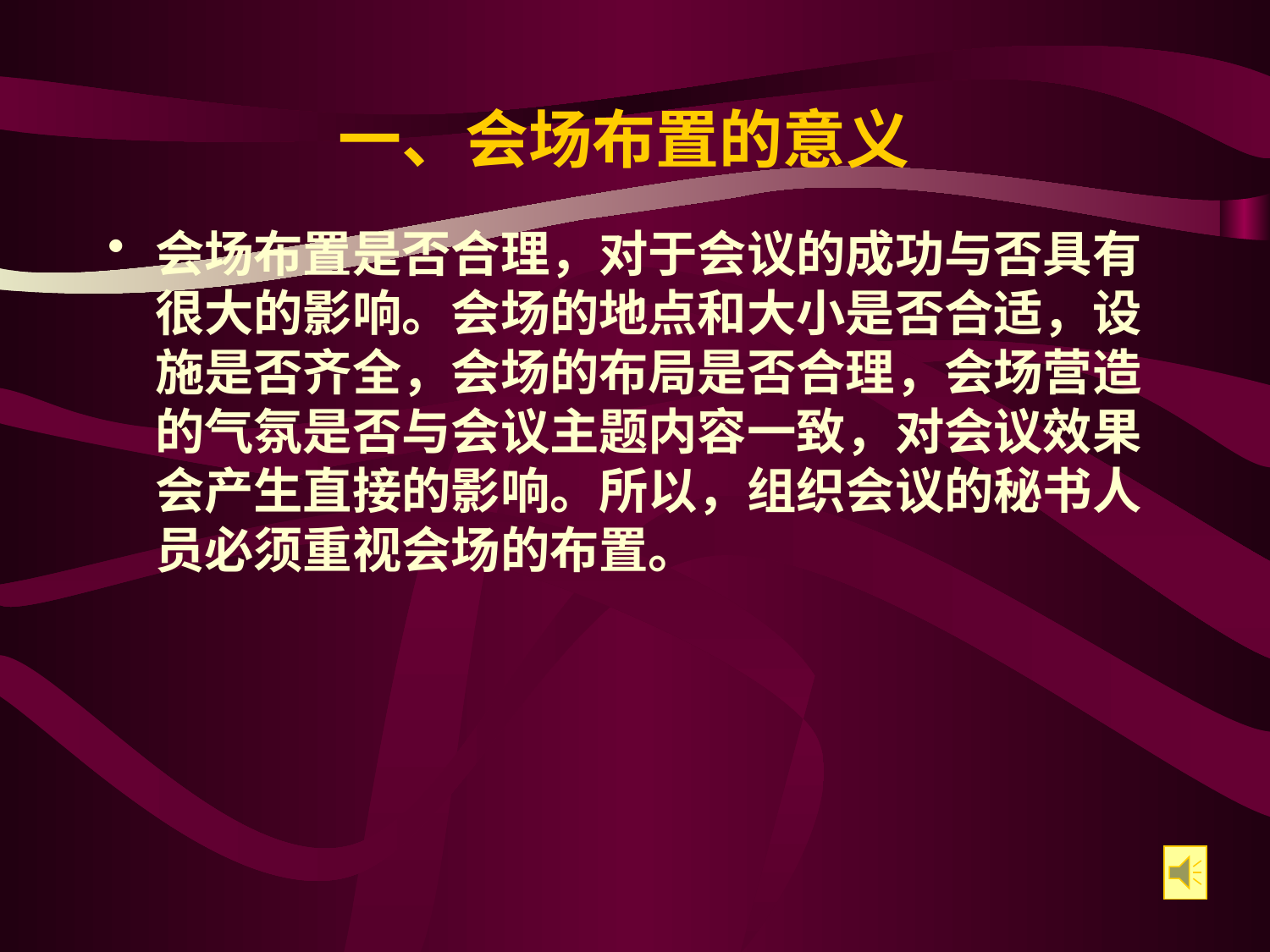

# 一、会场布置的意义
会场布置是否合理，对于会议的成功与否具有很大的影响。会场的地点和大小是否合适，设施是否齐全，会场的布局是否合理，会场营造的气氛是否与会议主题内容一致，对会议效果会产生直接的影响。所以，组织会议的秘书人员必须重视会场的布置。